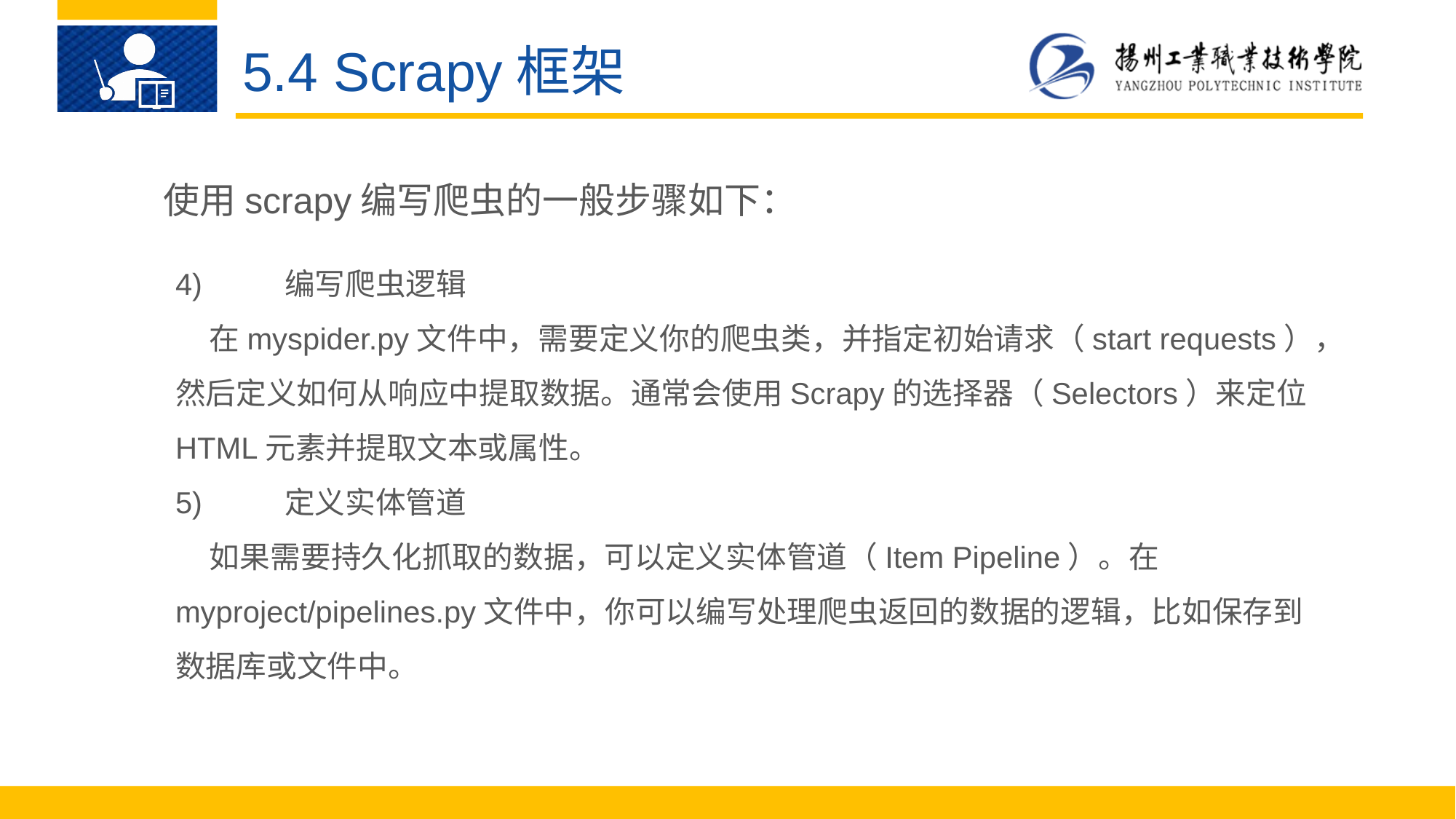

5.4 Scrapy框架
使用scrapy编写爬虫的一般步骤如下：
4)	编写爬虫逻辑
    在myspider.py文件中，需要定义你的爬虫类，并指定初始请求（start requests），然后定义如何从响应中提取数据。通常会使用Scrapy的选择器（Selectors）来定位HTML元素并提取文本或属性。
5)	定义实体管道
    如果需要持久化抓取的数据，可以定义实体管道（Item Pipeline）。在myproject/pipelines.py文件中，你可以编写处理爬虫返回的数据的逻辑，比如保存到数据库或文件中。